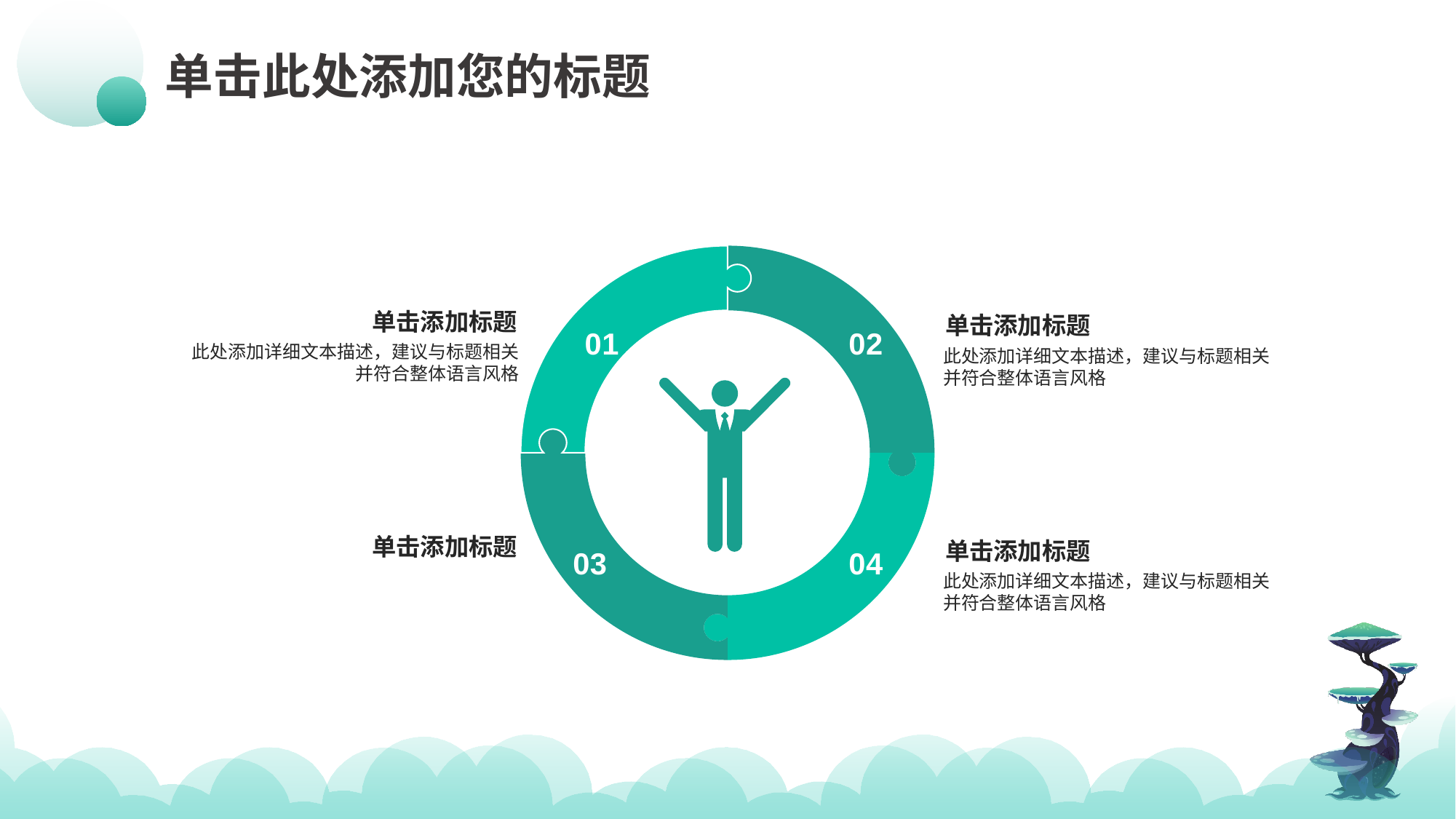

01
单击此处添加您的标题

单击添加标题
单击添加标题
02
01
此处添加详细文本描述，建议与标题相关并符合整体语言风格
此处添加详细文本描述，建议与标题相关并符合整体语言风格

单击添加标题
单击添加标题
03
04
此处添加详细文本描述，建议与标题相关并符合整体语言风格